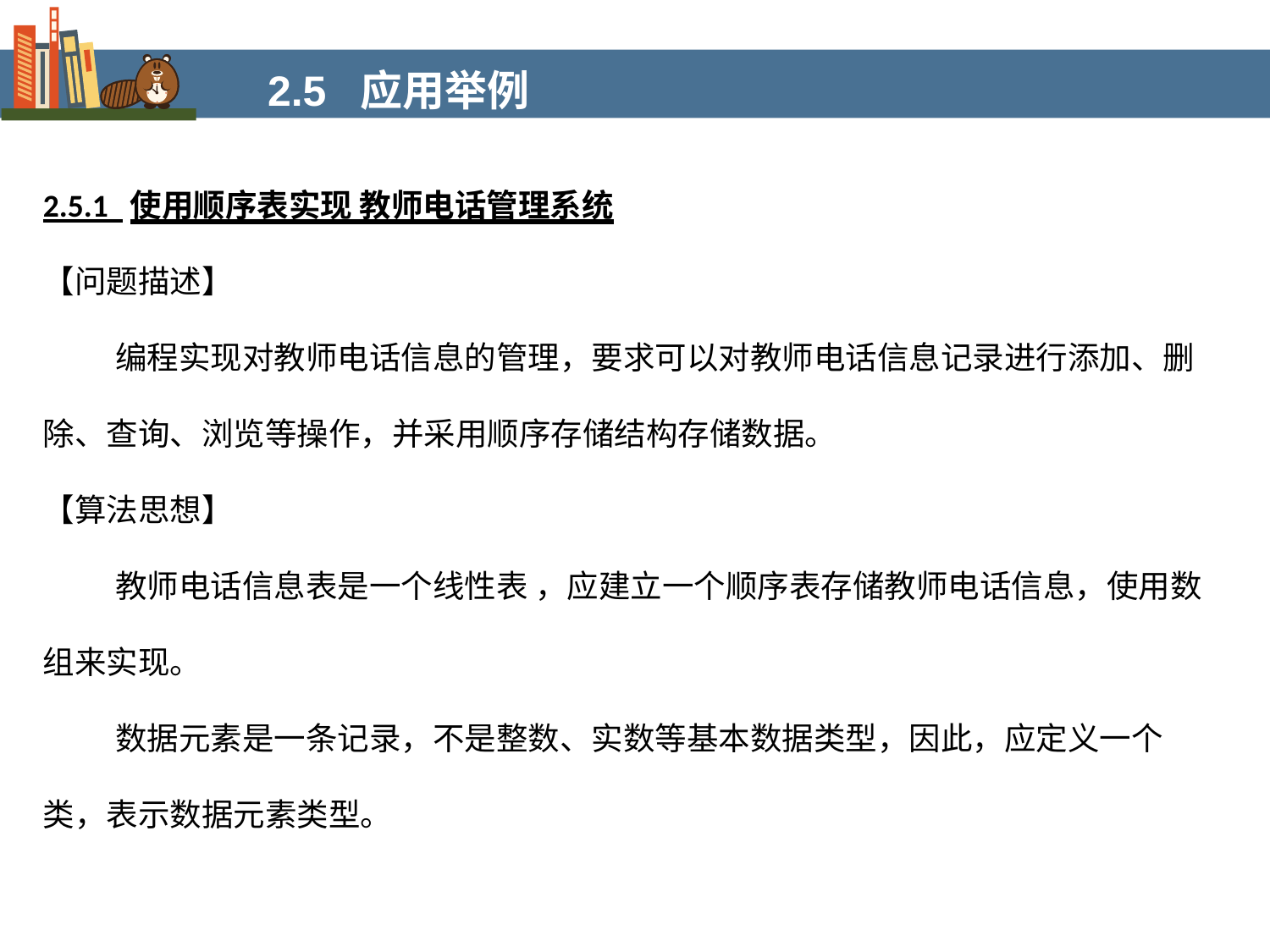

2.5  应用举例
2.5.1  使用顺序表实现 教师电话管理系统
【问题描述】
         编程实现对教师电话信息的管理，要求可以对教师电话信息记录进行添加、删除、查询、浏览等操作，并采用顺序存储结构存储数据。
【算法思想】
         教师电话信息表是一个线性表 ，应建立一个顺序表存储教师电话信息，使用数组来实现。
         数据元素是一条记录，不是整数、实数等基本数据类型，因此，应定义一个类，表示数据元素类型。